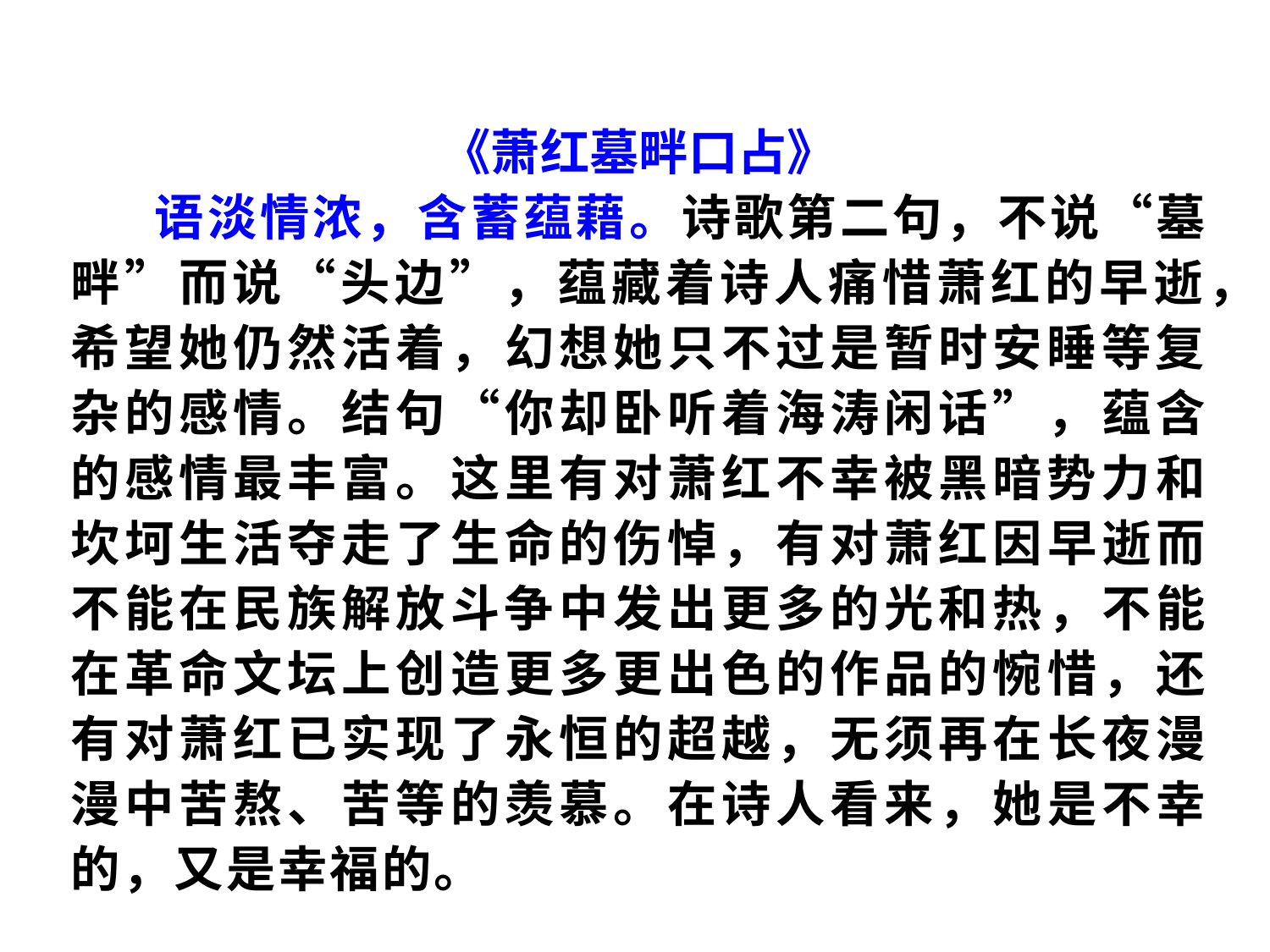

《萧红墓畔口占》
      语淡情浓，含蓄蕴藉。诗歌第二句，不说“墓畔”而说“头边”，蕴藏着诗人痛惜萧红的早逝，希望她仍然活着，幻想她只不过是暂时安睡等复杂的感情。结句“你却卧听着海涛闲话”，蕴含的感情最丰富。这里有对萧红不幸被黑暗势力和坎坷生活夺走了生命的伤悼，有对萧红因早逝而不能在民族解放斗争中发出更多的光和热，不能在革命文坛上创造更多更出色的作品的惋惜，还有对萧红已实现了永恒的超越，无须再在长夜漫漫中苦熬、苦等的羡慕。在诗人看来，她是不幸的，又是幸福的。